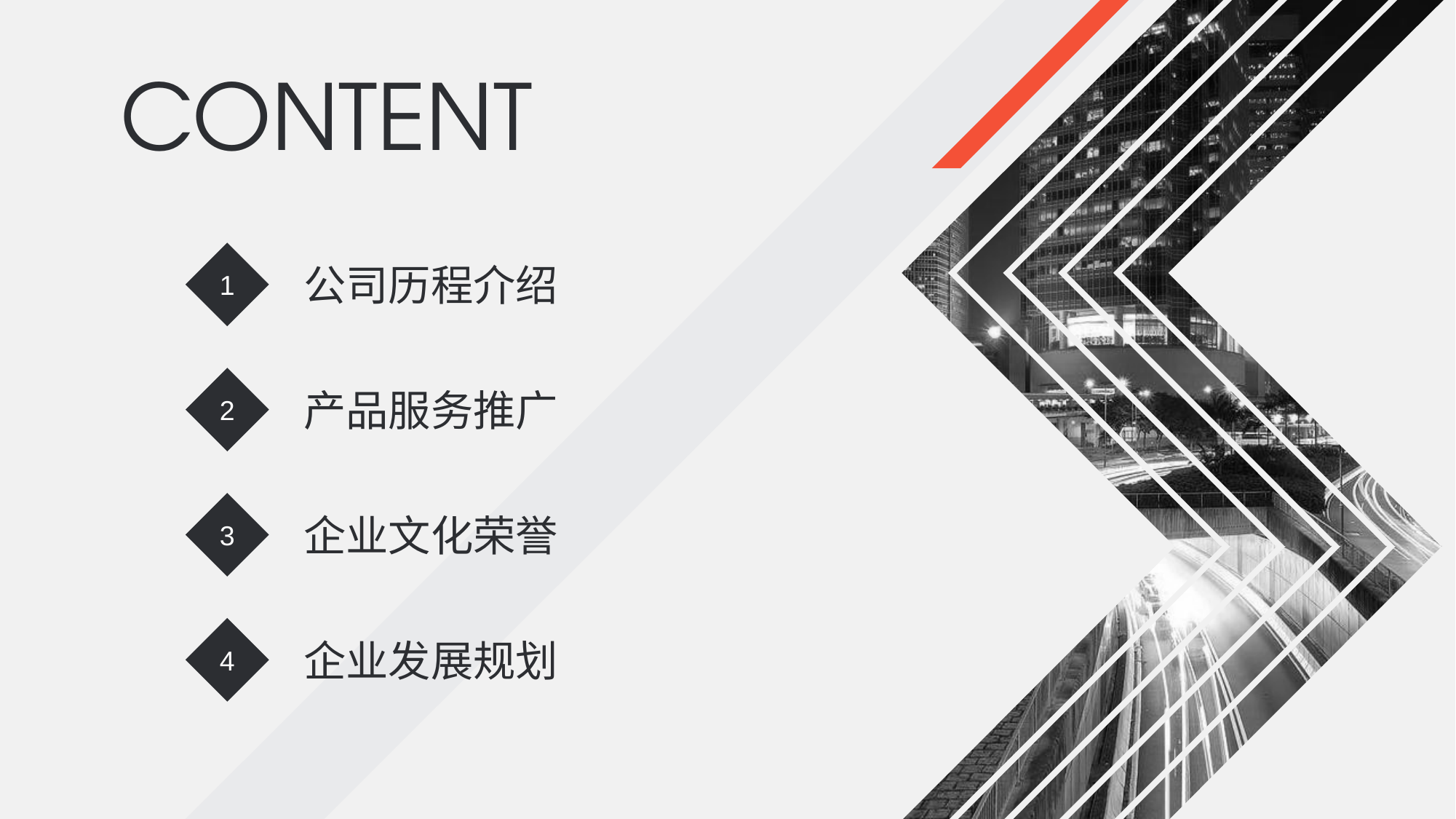

CONTENT
1
公司历程介绍
2
产品服务推广
3
企业文化荣誉
4
企业发展规划